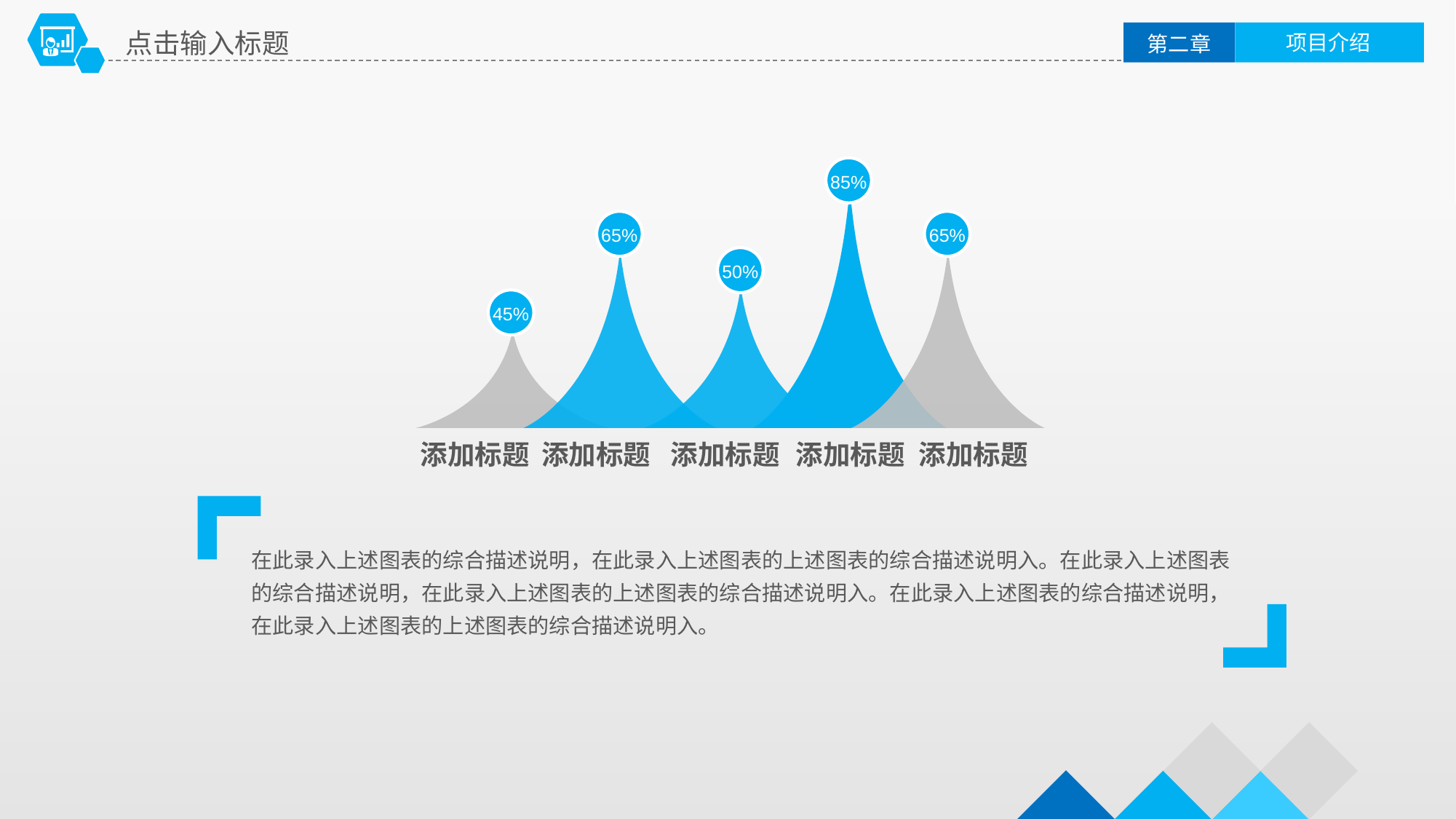

点击输入标题
项目介绍
第二章

85%

65%

65%

50%

45%

添加标题
添加标题
添加标题
添加标题
添加标题

在此录入上述图表的综合描述说明，在此录入上述图表的上述图表的综合描述说明入。在此录入上述图表的综合描述说明，在此录入上述图表的上述图表的综合描述说明入。在此录入上述图表的综合描述说明，在此录入上述图表的上述图表的综合描述说明入。